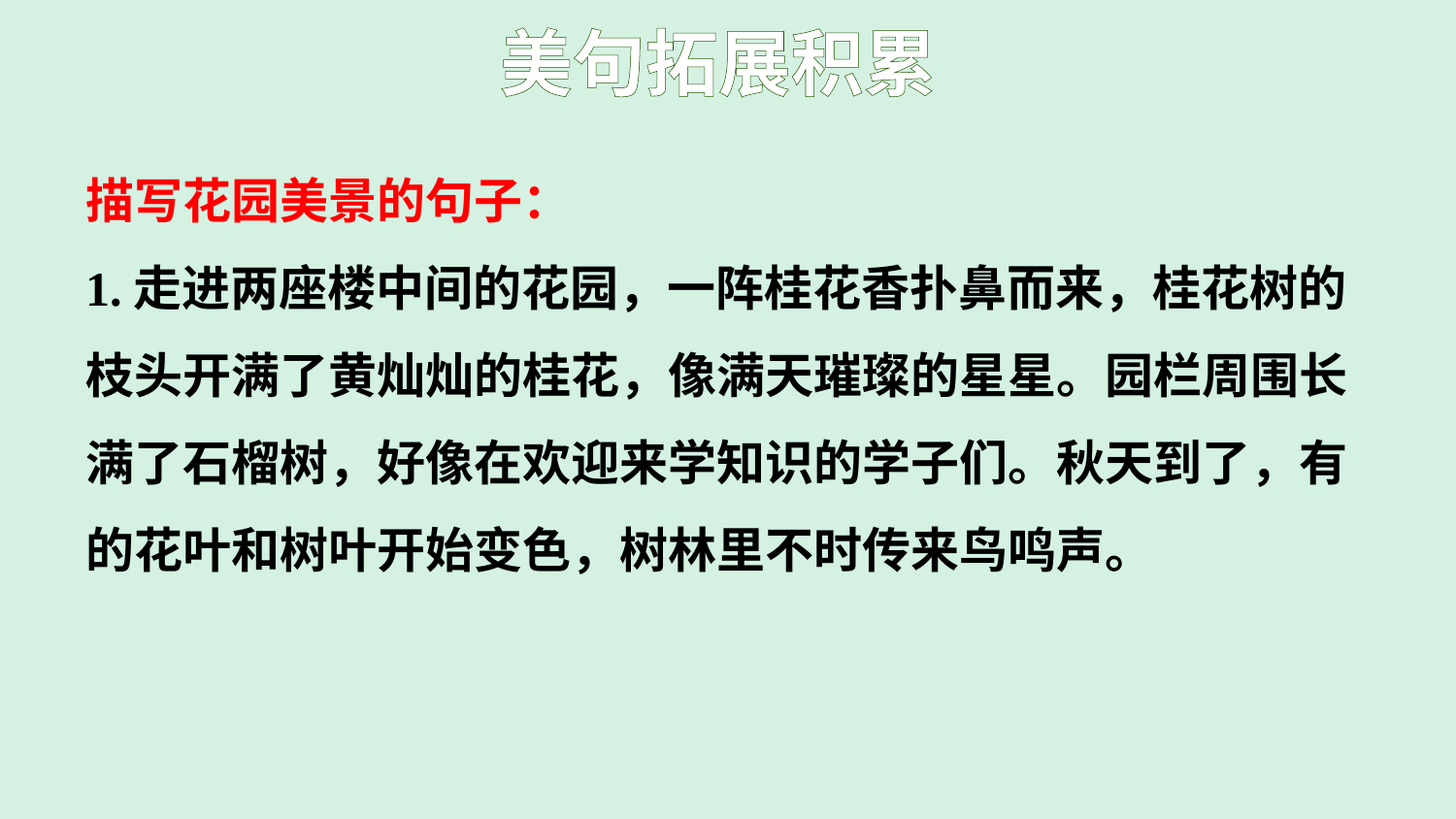

美句拓展积累
描写花园美景的句子：
1.走进两座楼中间的花园，一阵桂花香扑鼻而来，桂花树的枝头开满了黄灿灿的桂花，像满天璀璨的星星。园栏周围长满了石榴树，好像在欢迎来学知识的学子们。秋天到了，有的花叶和树叶开始变色，树林里不时传来鸟鸣声。